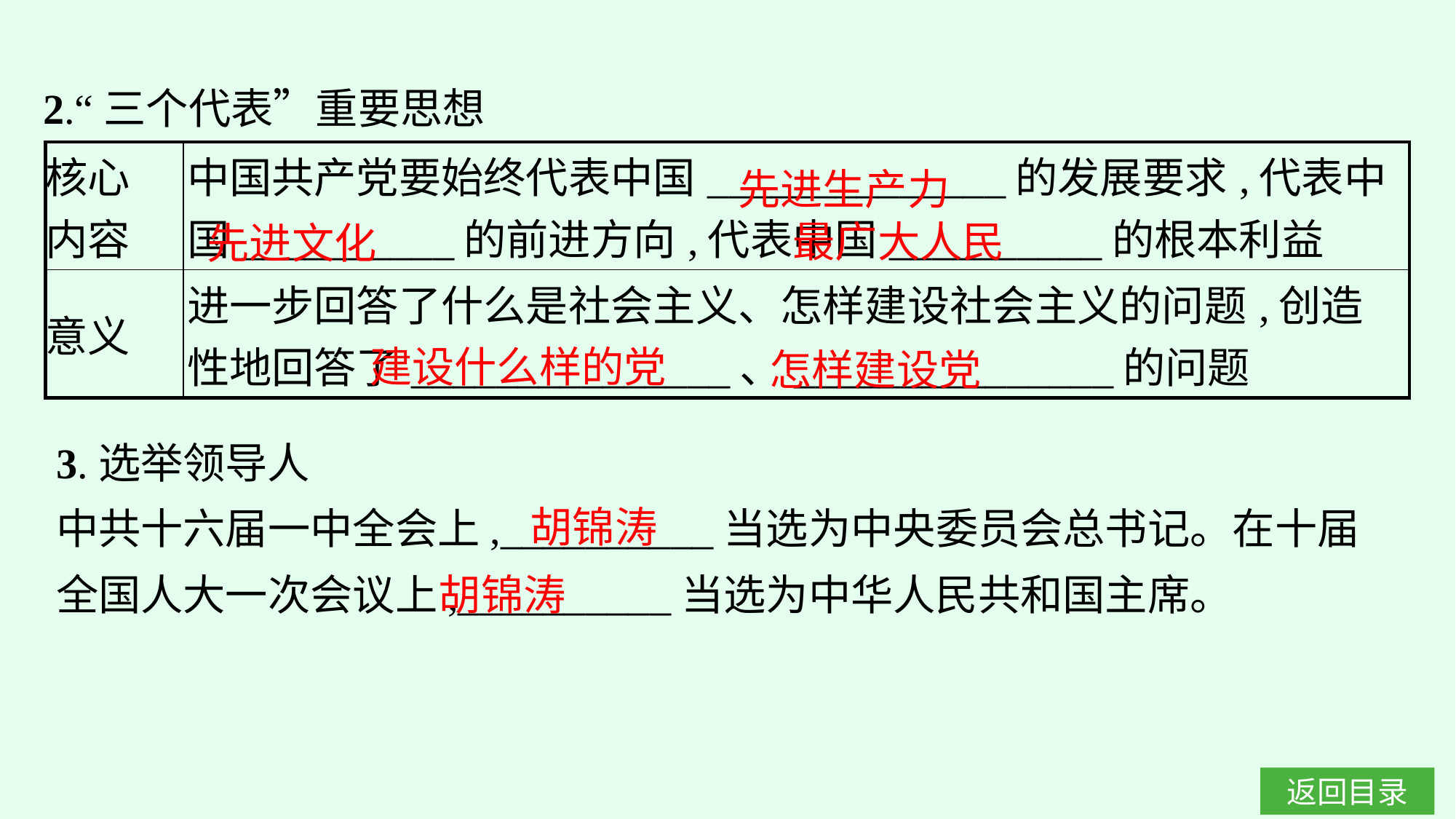

2.“三个代表”重要思想
| 核心 内容 | 中国共产党要始终代表中国\_\_\_\_\_\_\_\_\_\_\_\_\_\_的发展要求,代表中国\_\_\_\_\_\_\_\_\_\_的前进方向,代表中国\_\_\_\_\_\_\_\_\_\_的根本利益 |
| --- | --- |
| 意义 | 进一步回答了什么是社会主义、怎样建设社会主义的问题,创造性地回答了\_\_\_\_\_\_\_\_\_\_\_\_\_\_\_、\_\_\_\_\_\_\_\_\_\_\_\_\_\_\_的问题 |
先进生产力
最广大人民
先进文化
建设什么样的党
怎样建设党
3.选举领导人
中共十六届一中全会上,__________当选为中央委员会总书记。在十届全国人大一次会议上,__________当选为中华人民共和国主席。
胡锦涛
胡锦涛